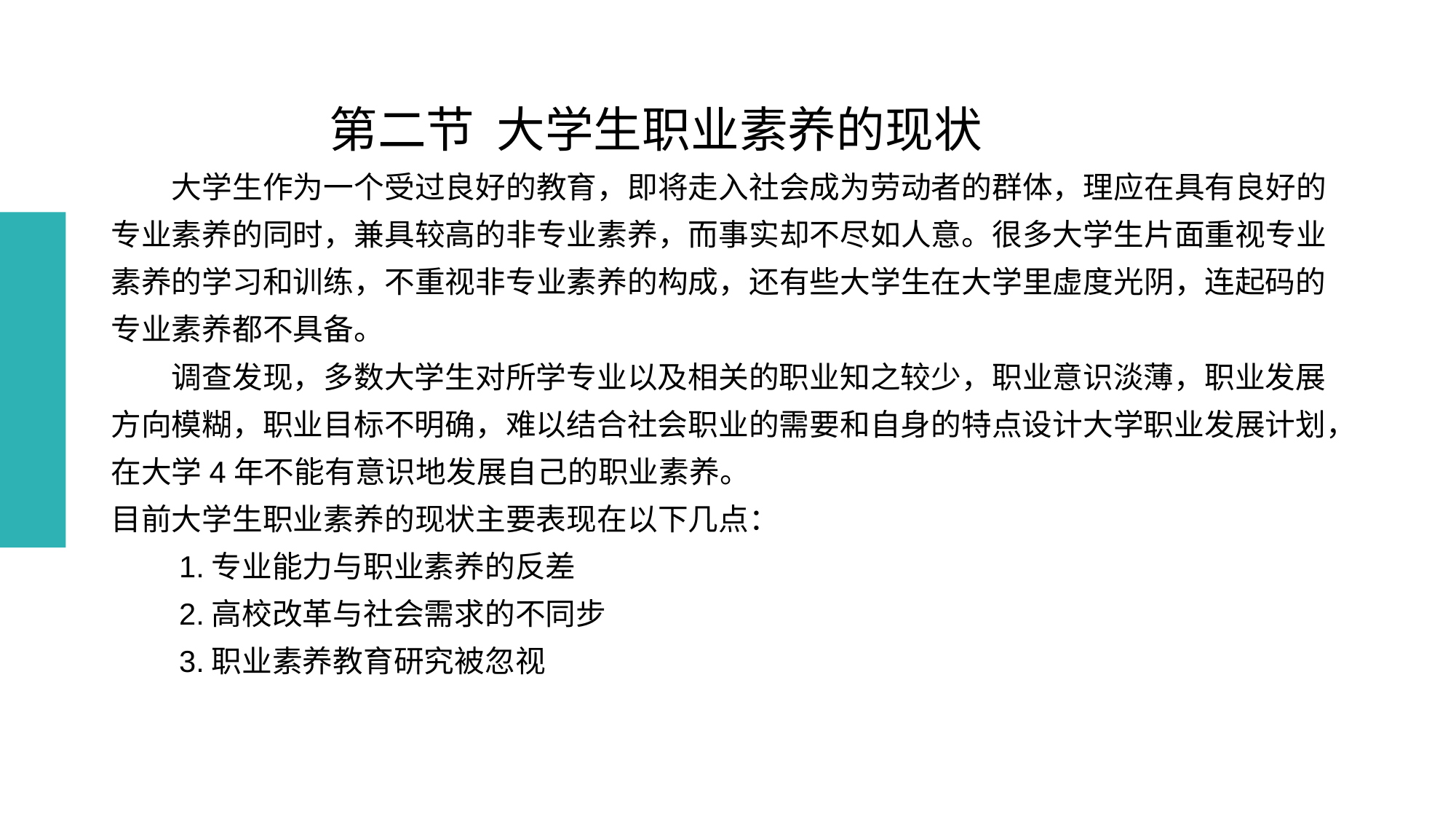

# 第二节  大学生职业素养的现状
　　大学生作为一个受过良好的教育，即将走入社会成为劳动者的群体，理应在具有良好的专业素养的同时，兼具较高的非专业素养，而事实却不尽如人意。很多大学生片面重视专业素养的学习和训练，不重视非专业素养的构成，还有些大学生在大学里虚度光阴，连起码的专业素养都不具备。
　　调查发现，多数大学生对所学专业以及相关的职业知之较少，职业意识淡薄，职业发展方向模糊，职业目标不明确，难以结合社会职业的需要和自身的特点设计大学职业发展计划，在大学4年不能有意识地发展自己的职业素养。
目前大学生职业素养的现状主要表现在以下几点：
　　1.专业能力与职业素养的反差
　　2.高校改革与社会需求的不同步
　　3.职业素养教育研究被忽视